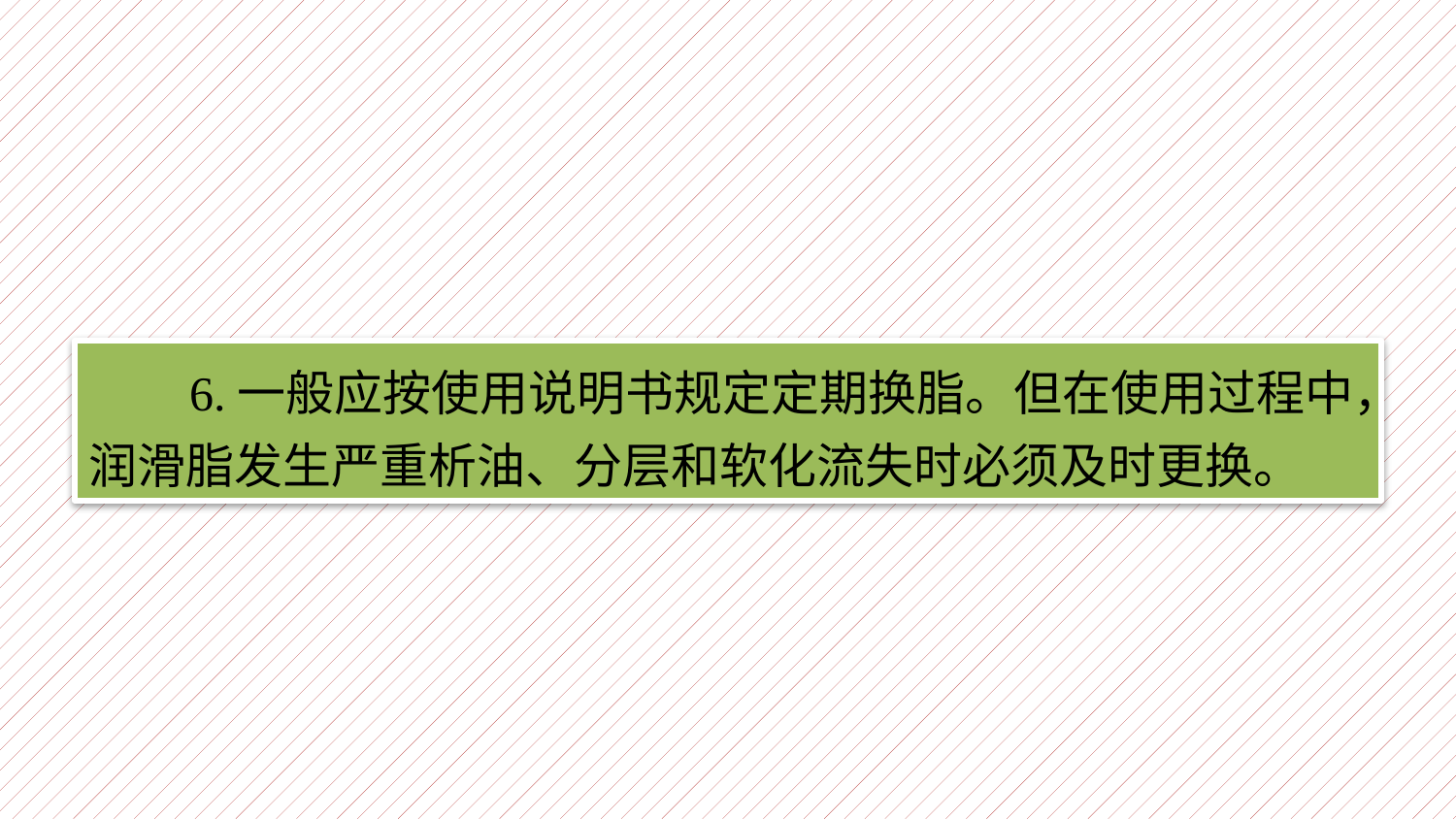

6.一般应按使用说明书规定定期换脂。但在使用过程中，润滑脂发生严重析油、分层和软化流失时必须及时更换。